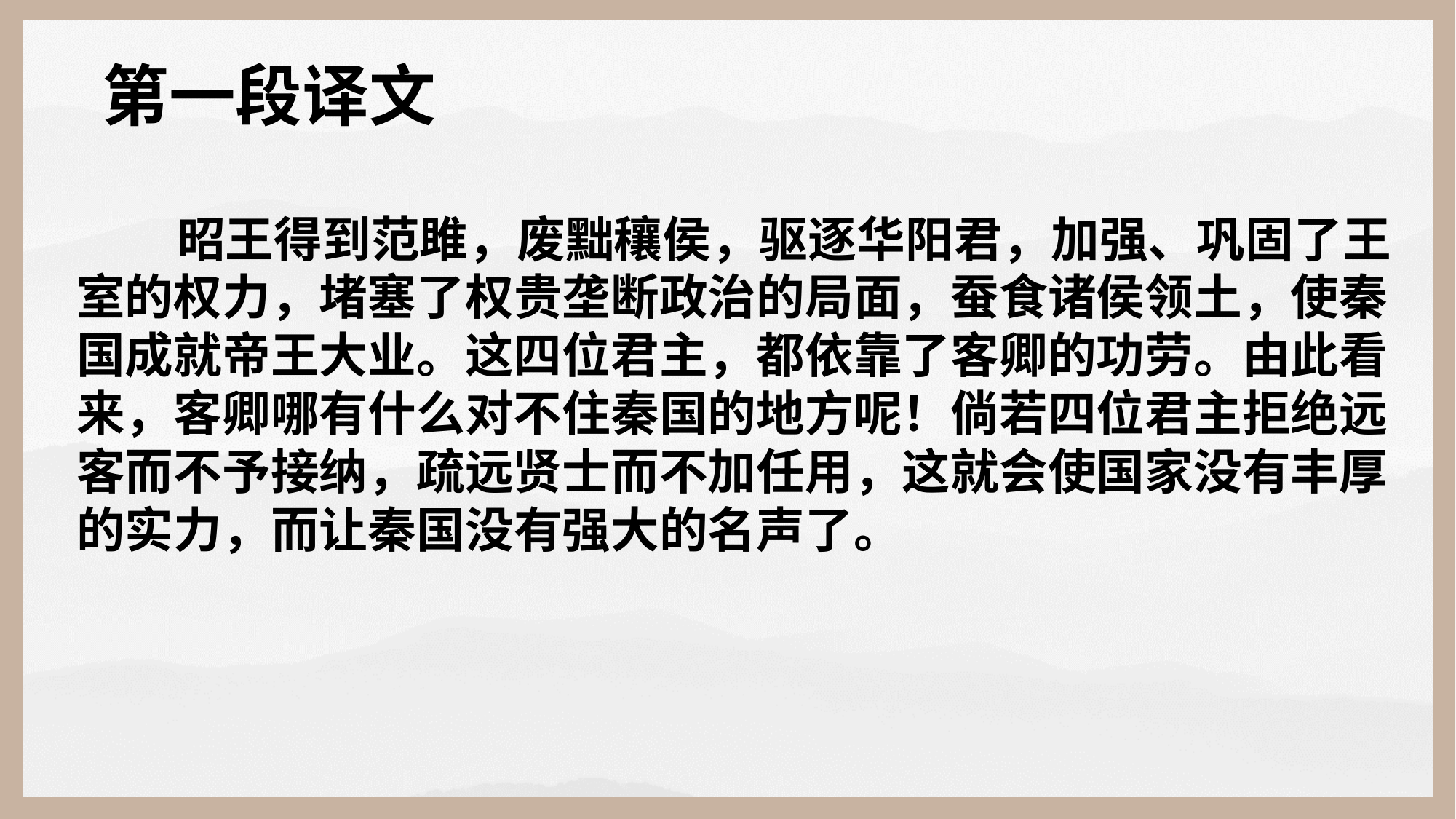

第一段译文
        昭王得到范雎，废黜穰侯，驱逐华阳君，加强、巩固了王室的权力，堵塞了权贵垄断政治的局面，蚕食诸侯领土，使秦国成就帝王大业。这四位君主，都依靠了客卿的功劳。由此看来，客卿哪有什么对不住秦国的地方呢！倘若四位君主拒绝远客而不予接纳，疏远贤士而不加任用，这就会使国家没有丰厚的实力，而让秦国没有强大的名声了。